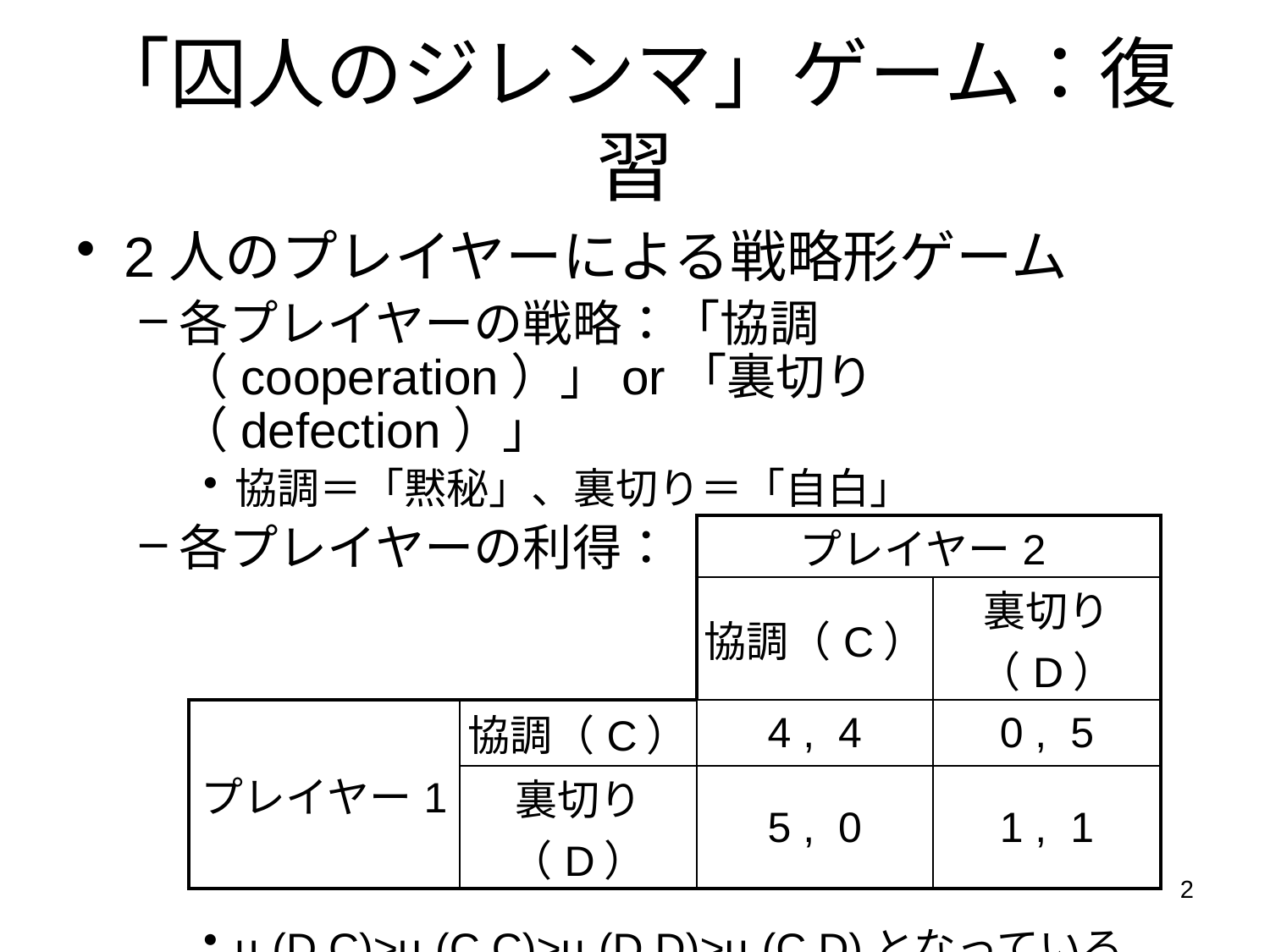

# 「囚人のジレンマ」ゲーム：復習
2人のプレイヤーによる戦略形ゲーム
各プレイヤーの戦略：「協調（cooperation）」or「裏切り（defection）」
協調＝「黙秘」、裏切り＝「自白」
各プレイヤーの利得：

u1(D,C)>u1(C,C)>u1(D,D)>u1(C,D)となっている
|  |  | プレイヤー2 |  |
| --- | --- | --- | --- |
|  |  | 協調（C） | 裏切り（D） |
| プレイヤー1 | 協調（C） | 4 , 4 | 0 , 5 |
|  | 裏切り（D） | 5 , 0 | 1 , 1 |
2